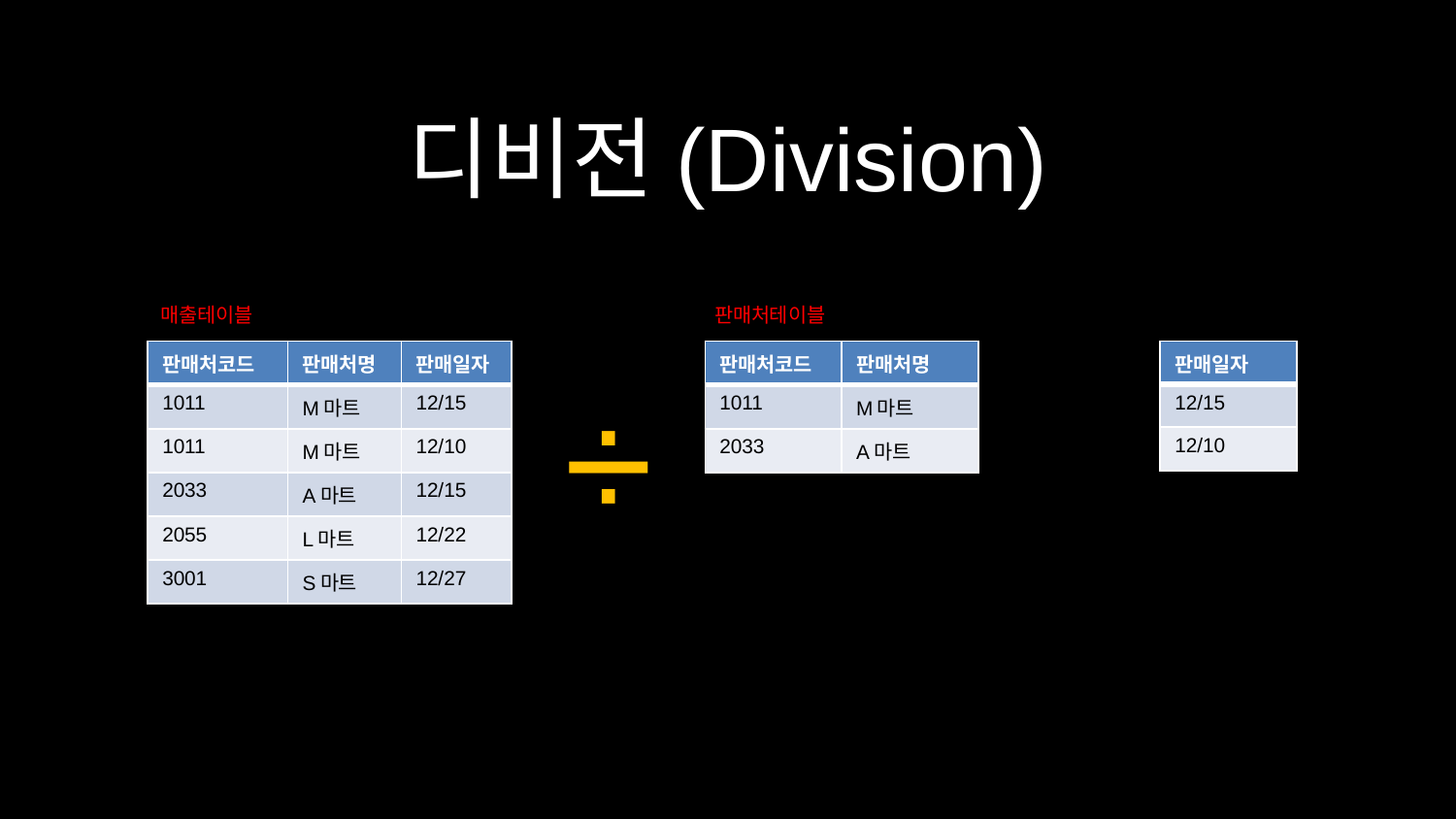

# 디비전(Division)
매출테이블
판매처테이블
| 판매처코드 | 판매처명 | 판매일자 |
| --- | --- | --- |
| 1011 | M마트 | 12/15 |
| 1011 | M마트 | 12/10 |
| 2033 | A마트 | 12/15 |
| 2055 | L마트 | 12/22 |
| 3001 | S마트 | 12/27 |
| 판매처코드 | 판매처명 |
| --- | --- |
| 1011 | M마트 |
| 2033 | A마트 |
| 판매일자 |
| --- |
| 12/15 |
| 12/10 |
÷